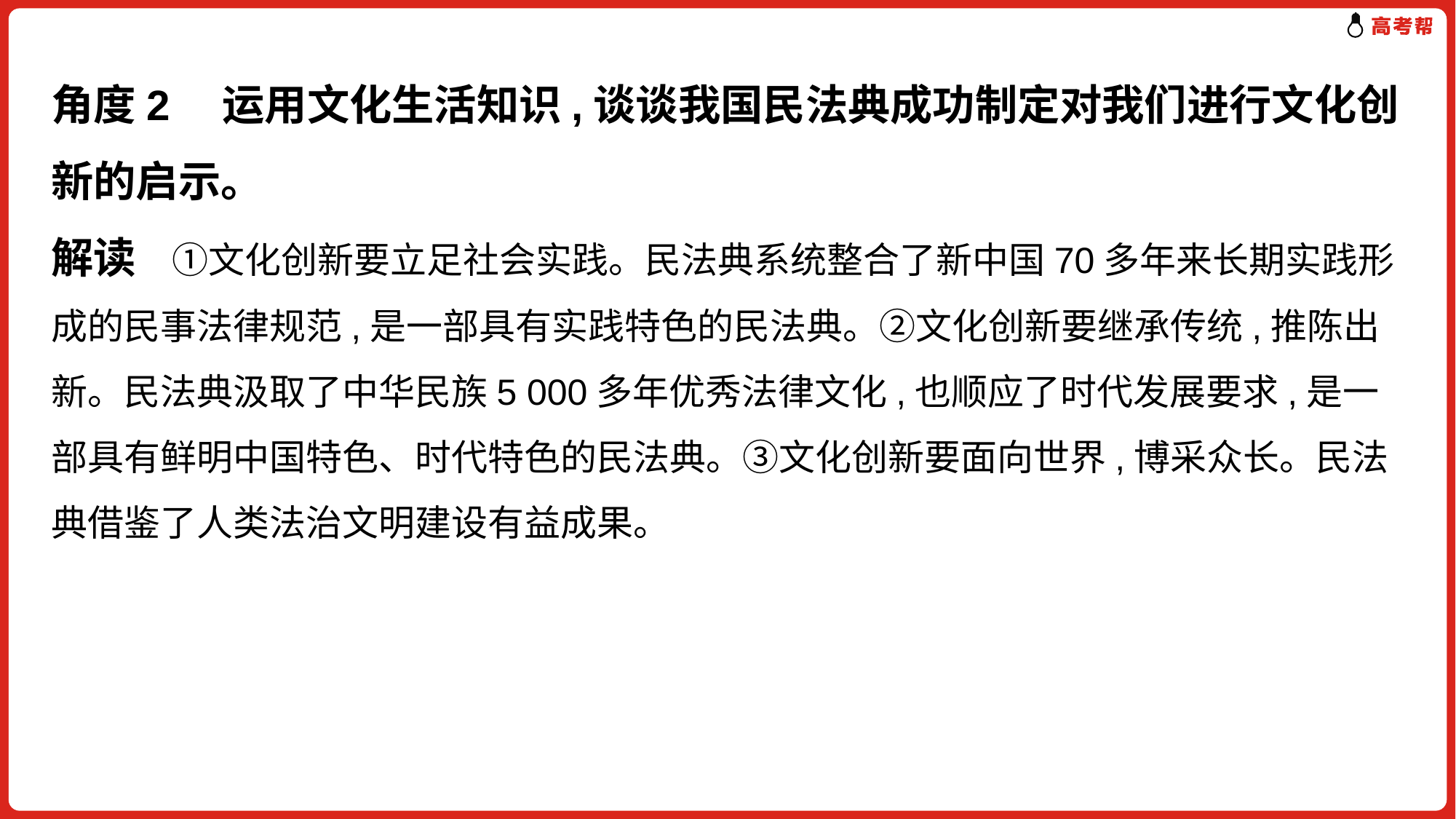

# 角度2　运用文化生活知识,谈谈我国民法典成功制定对我们进行文化创新的启示。 解读　①文化创新要立足社会实践。民法典系统整合了新中国70多年来长期实践形成的民事法律规范,是一部具有实践特色的民法典。②文化创新要继承传统,推陈出新。民法典汲取了中华民族5 000多年优秀法律文化,也顺应了时代发展要求,是一部具有鲜明中国特色、时代特色的民法典。③文化创新要面向世界,博采众长。民法典借鉴了人类法治文明建设有益成果。